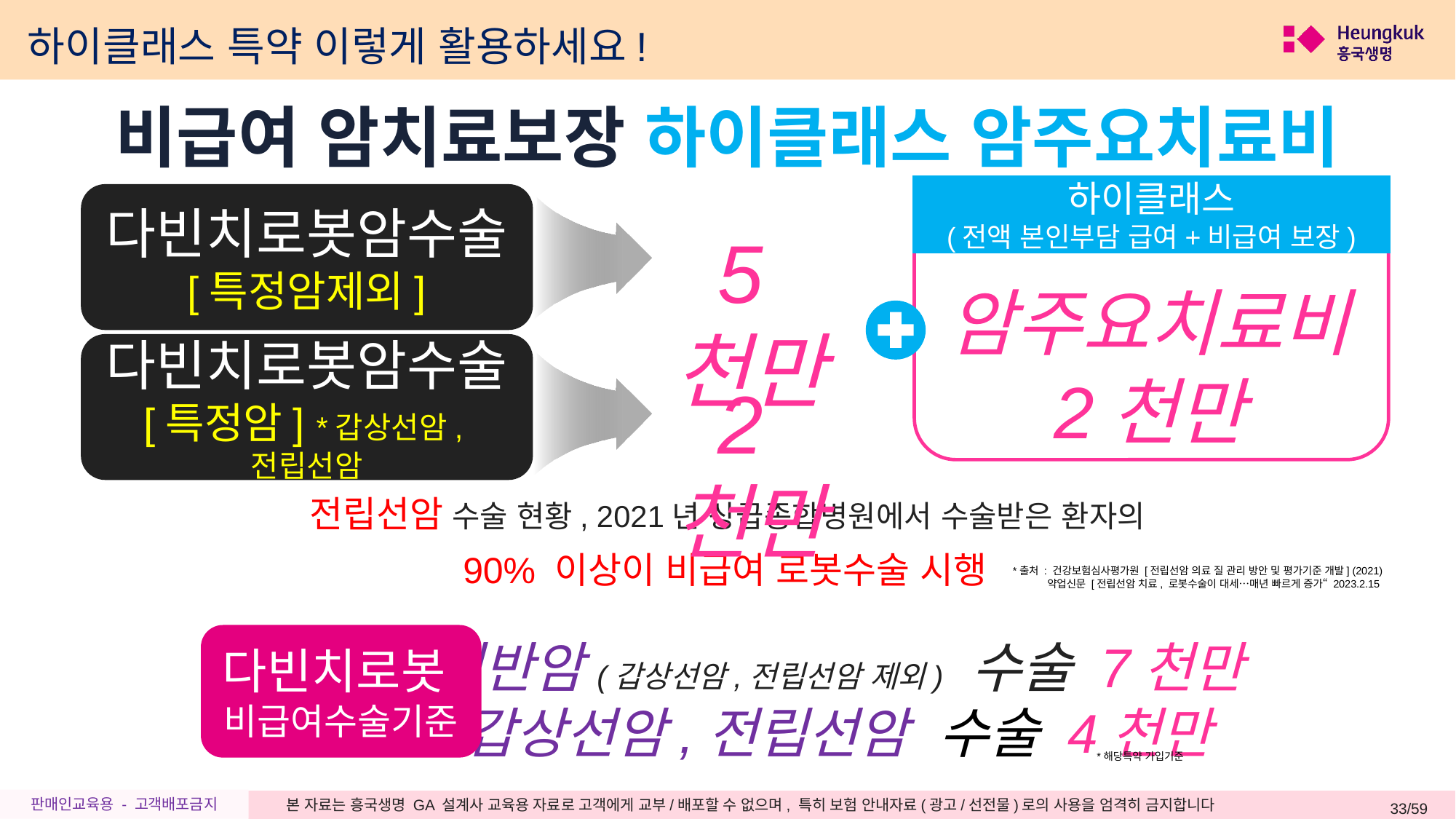

하이클래스 특약 이렇게 활용하세요!
비급여 암치료보장 하이클래스 암주요치료비
하이클래스
(전액 본인부담 급여+비급여 보장)
다빈치로봇암수술
[특정암제외]

하이클래스(전액 본인부담 급여+비급여 보장)
5천만
암주요치료비

다빈치로봇암수술
[특정암] *갑상선암,전립선암

2천만
2천만
전립선암 수술 현황, 2021년 상급종합병원에서 수술받은 환자의
 90% 이상이 비급여 로봇수술 시행
*출처 : 건강보험심사평가원 [전립선암 의료 질 관리 방안 및 평가기준 개발] (2021)
           약업신문 [전립선암 치료, 로봇수술이 대세…매년 빠르게 증가“ 2023.2.15
일반암(갑상선암,전립선암 제외) 수술 7천만
갑상선암,전립선암  수술 4천만
다빈치로봇
비급여수술기준
*해당특약 가입기준
33/59